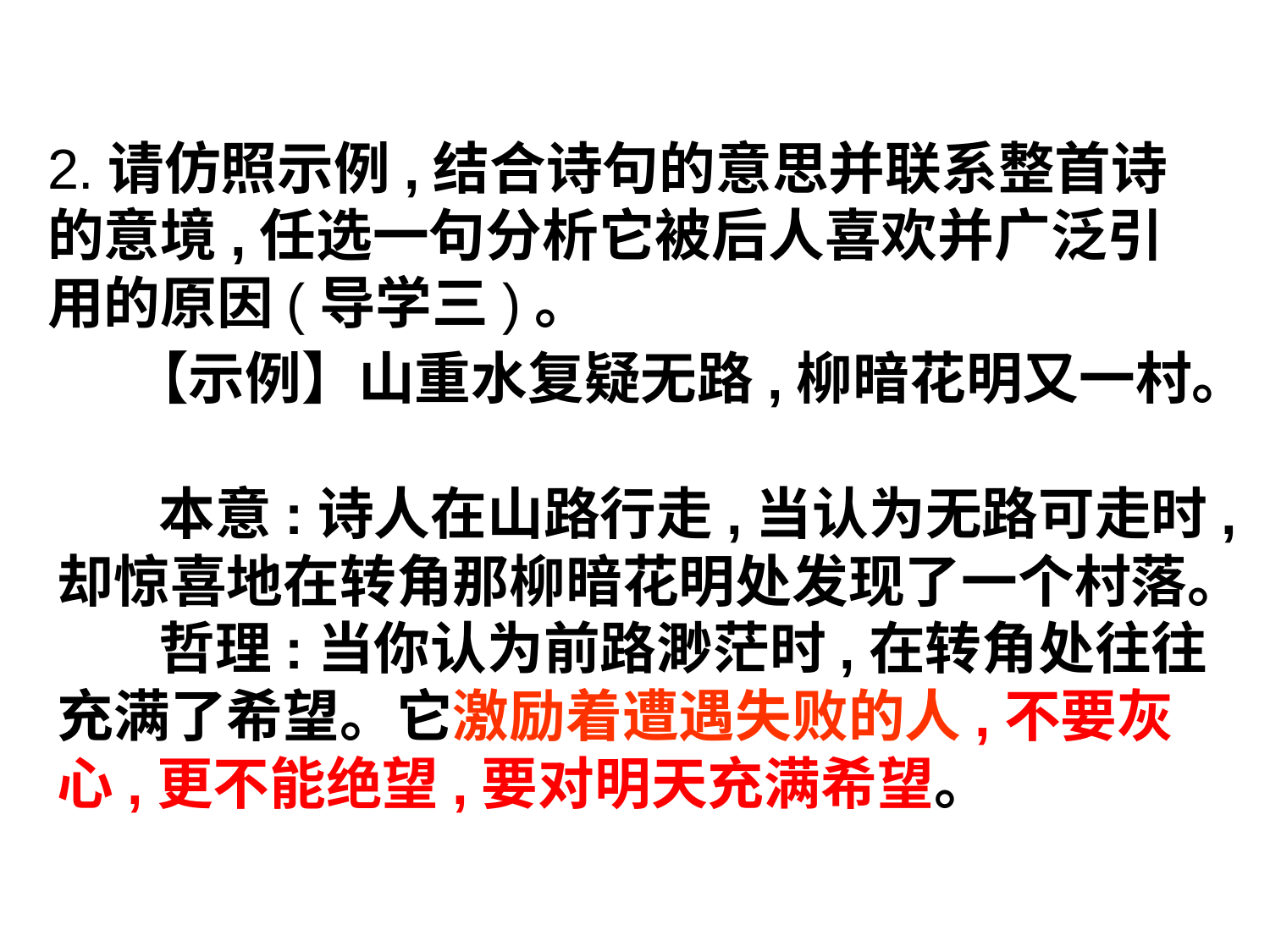

2.请仿照示例,结合诗句的意思并联系整首诗的意境,任选一句分析它被后人喜欢并广泛引用的原因(导学三)。
【示例】山重水复疑无路,柳暗花明又一村。
 本意:诗人在山路行走,当认为无路可走时,却惊喜地在转角那柳暗花明处发现了一个村落。
 哲理:当你认为前路渺茫时,在转角处往往充满了希望。它激励着遭遇失败的人,不要灰心,更不能绝望,要对明天充满希望。